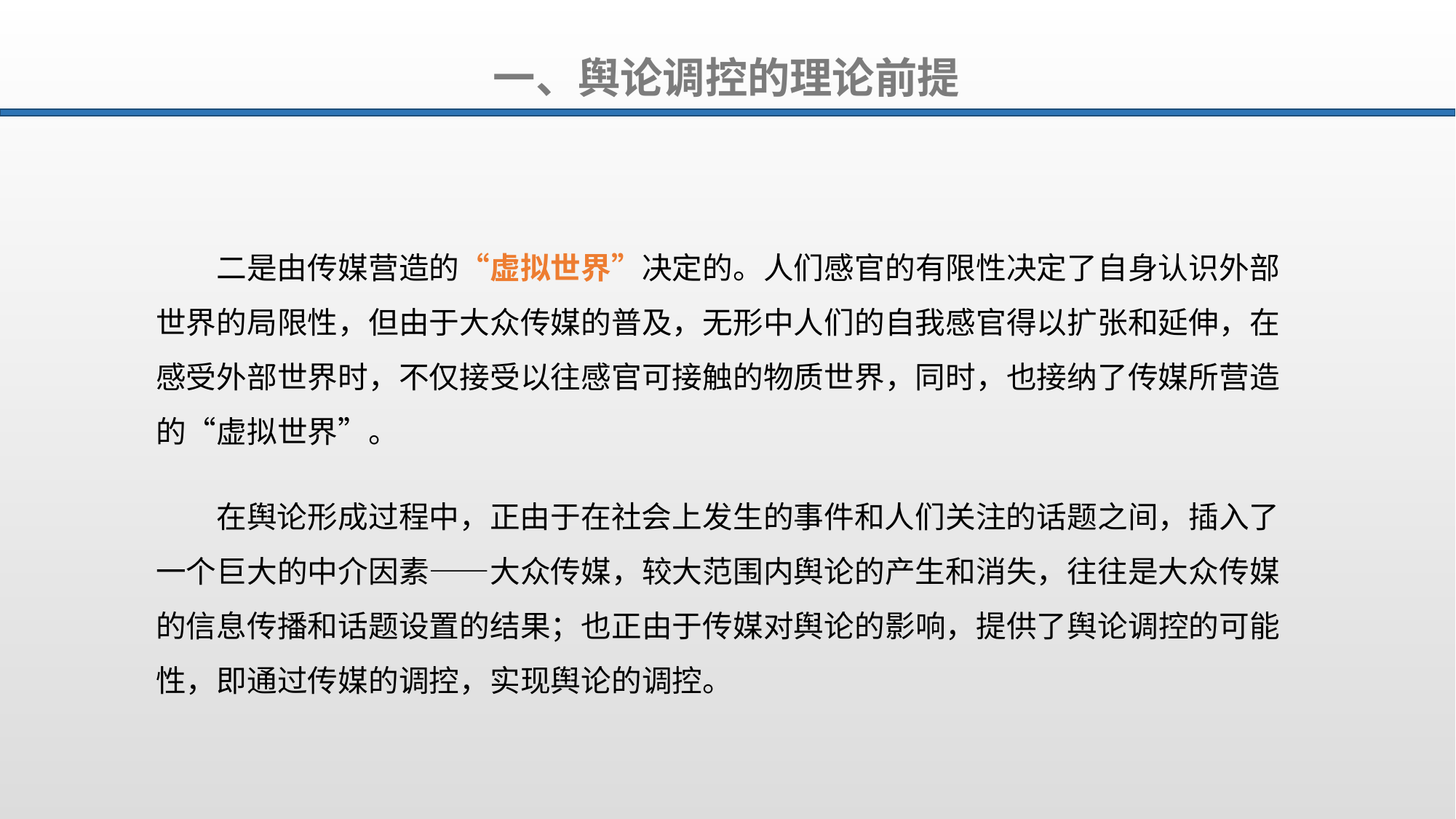

一、舆论调控的理论前提

二是由传媒营造的“虚拟世界”决定的。人们感官的有限性决定了自身认识外部世界的局限性，但由于大众传媒的普及，无形中人们的自我感官得以扩张和延伸，在感受外部世界时，不仅接受以往感官可接触的物质世界，同时，也接纳了传媒所营造的“虚拟世界”。
在舆论形成过程中，正由于在社会上发生的事件和人们关注的话题之间，插入了一个巨大的中介因素——大众传媒，较大范围内舆论的产生和消失，往往是大众传媒的信息传播和话题设置的结果；也正由于传媒对舆论的影响，提供了舆论调控的可能性，即通过传媒的调控，实现舆论的调控。